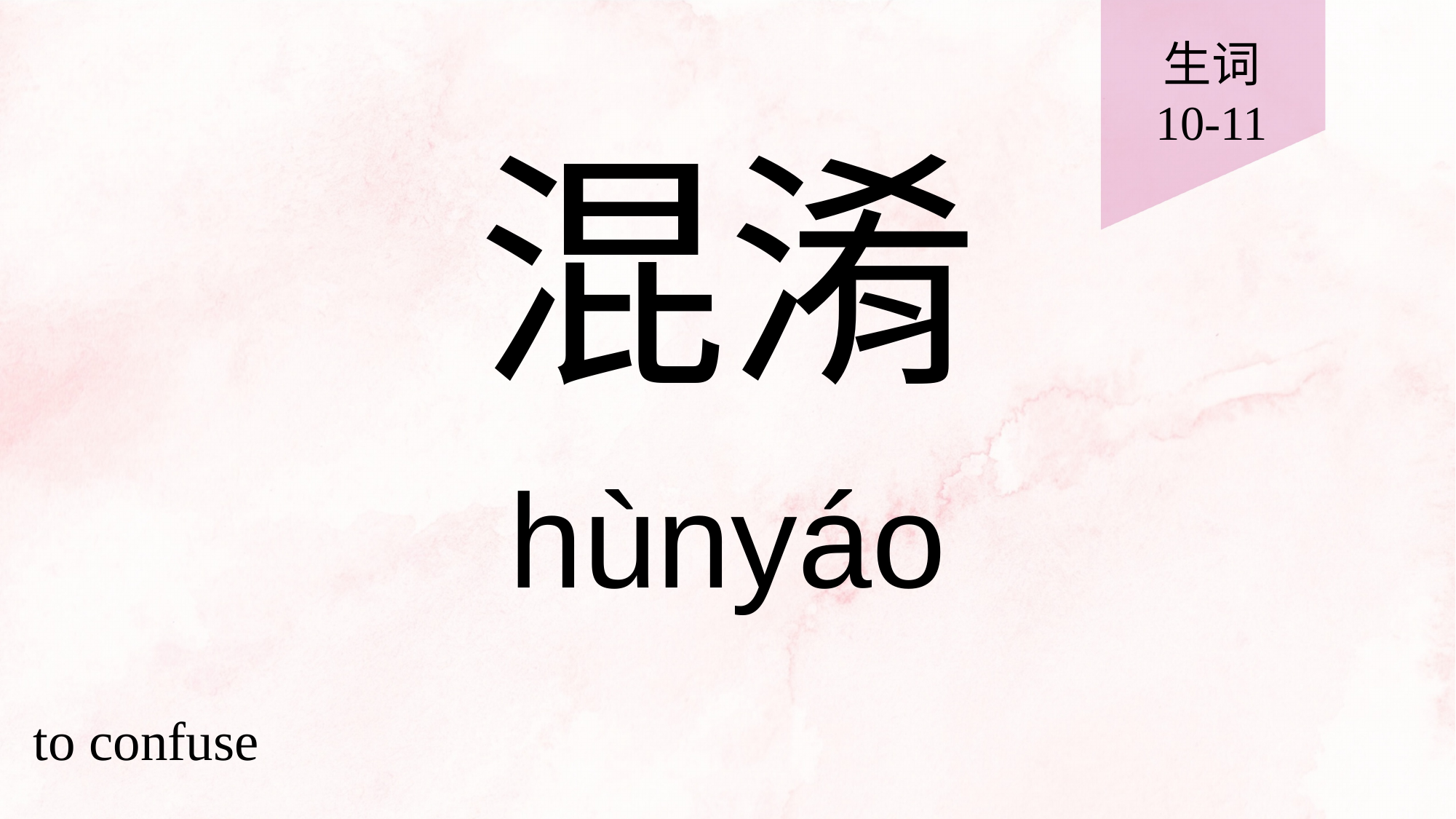

生词
10-11
# 混淆
hùnyáo
to confuse